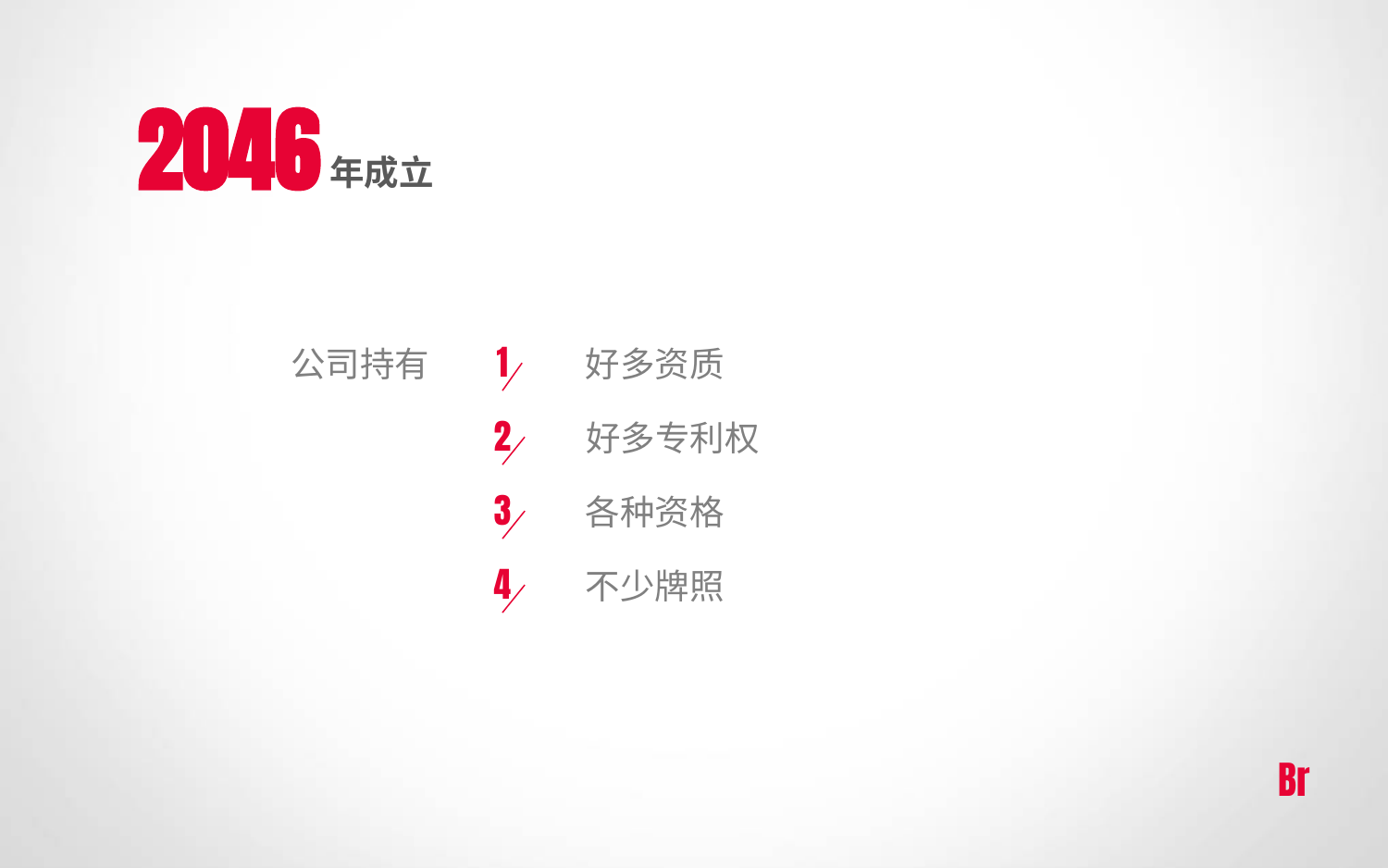

2046
年成立
公司持有
1
好多资质
2
好多专利权
3
各种资格
4
不少牌照